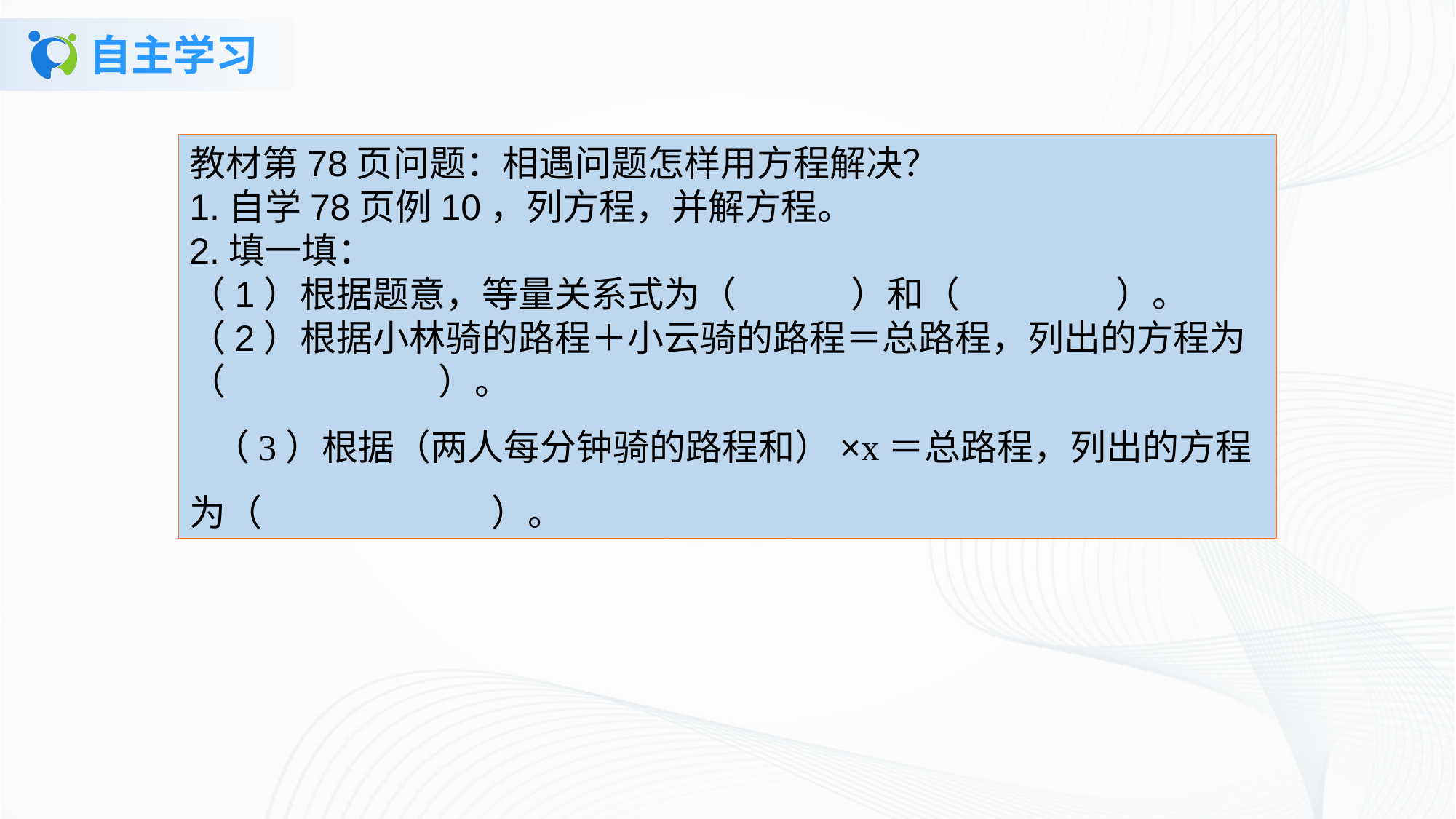

# 自主学习
教材第78页问题：相遇问题怎样用方程解决？1.自学78页例10，列方程，并解方程。2.填一填：（1）根据题意，等量关系式为（              ）和（                   ）。（2）根据小林骑的路程＋小云骑的路程＝总路程，列出的方程为（                          ）。（3）根据（两人每分钟骑的路程和）×x＝总路程，列出的方程为（                            ）。